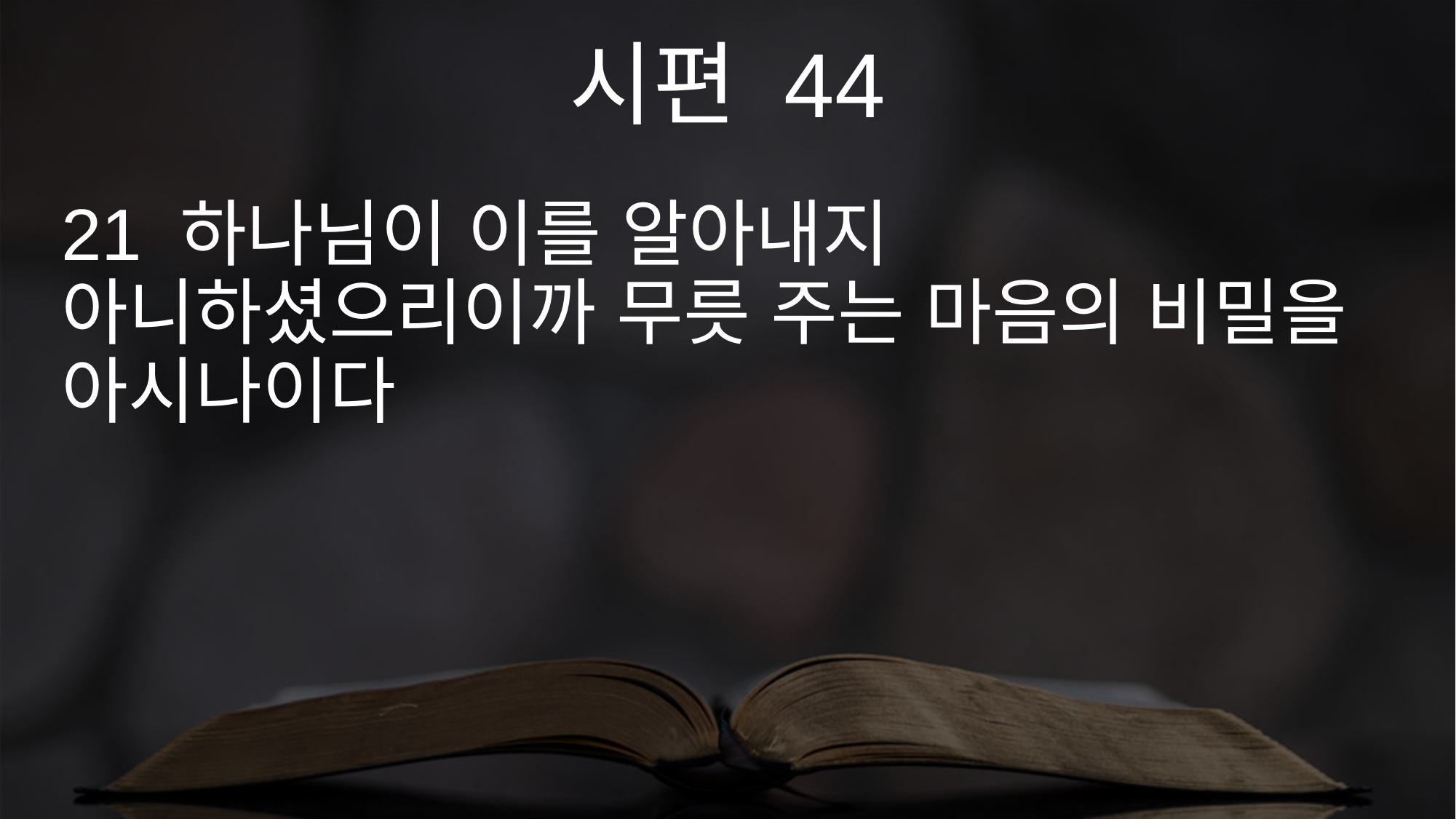

시편 44
21 하나님이 이를 알아내지 아니하셨으리이까 무릇 주는 마음의 비밀을 아시나이다